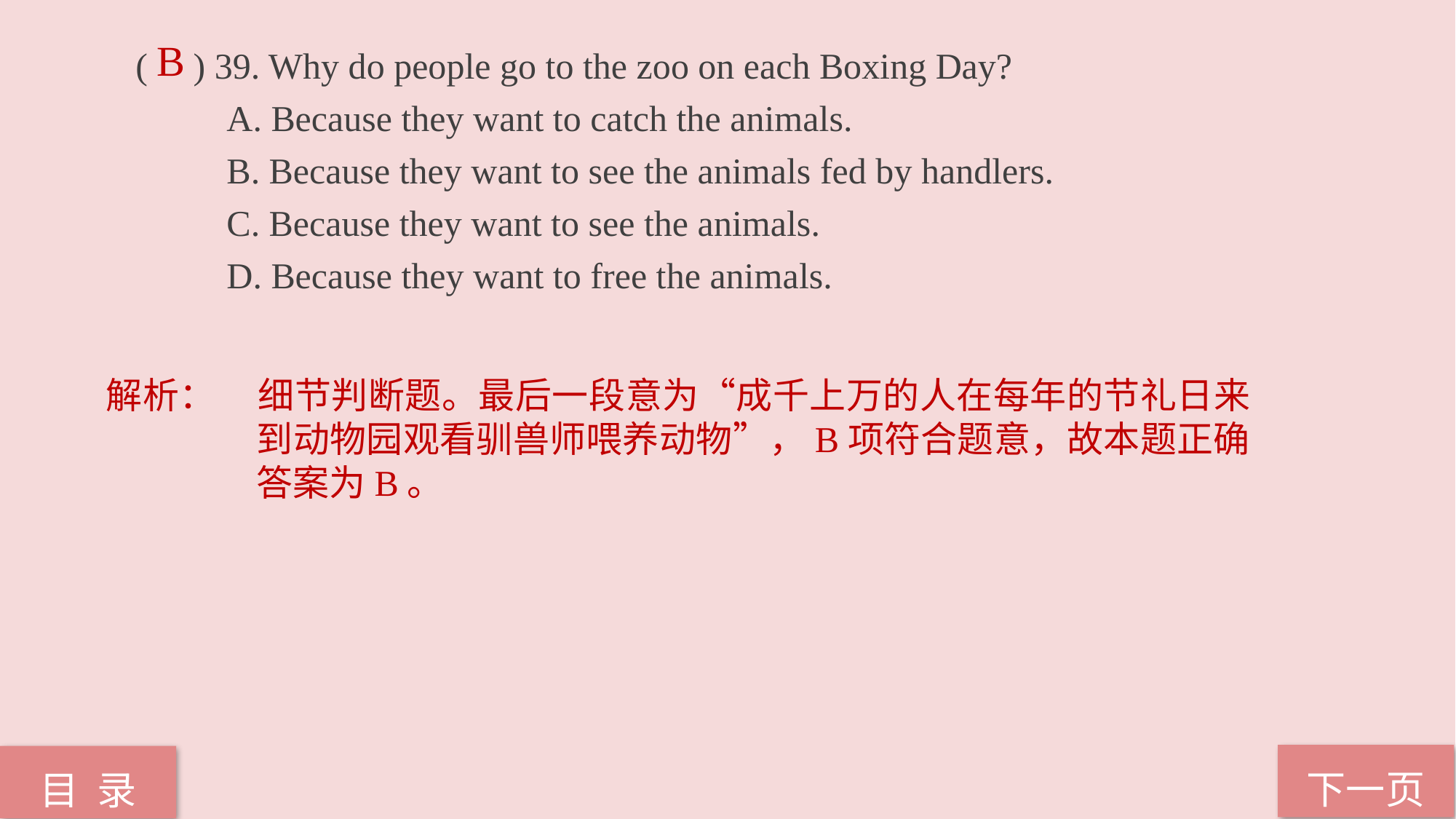

B
(     ) 39. Why do people go to the zoo on each Boxing Day?
          A. Because they want to catch the animals.
          B. Because they want to see the animals fed by handlers.
          C. Because they want to see the animals.
          D. Because they want to free the animals.
解析：	细节判断题。最后一段意为“成千上万的人在每年的节礼日来到动物园观看驯兽师喂养动物”，B项符合题意，故本题正确答案为B。